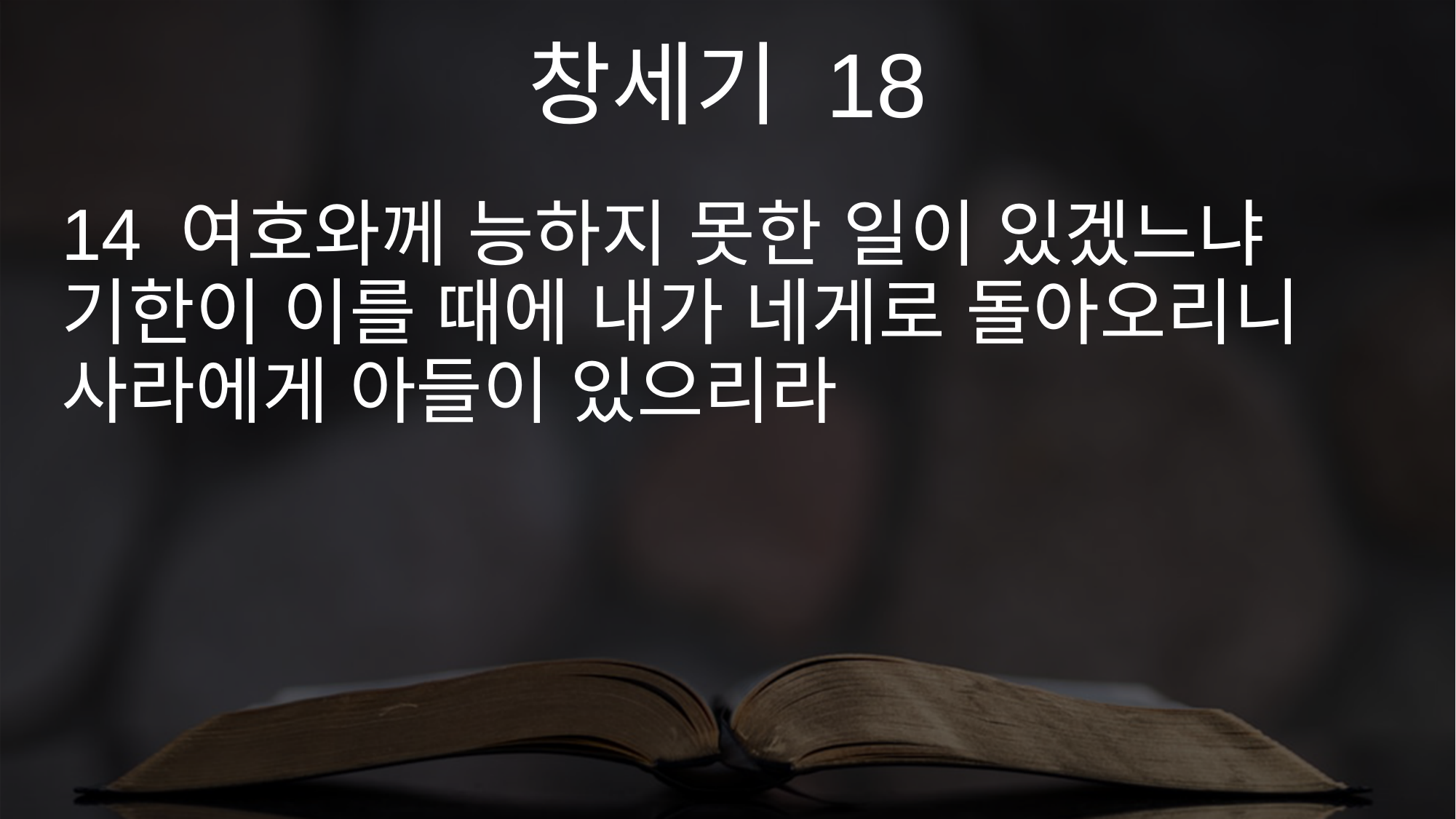

창세기 18
14 여호와께 능하지 못한 일이 있겠느냐 기한이 이를 때에 내가 네게로 돌아오리니 사라에게 아들이 있으리라